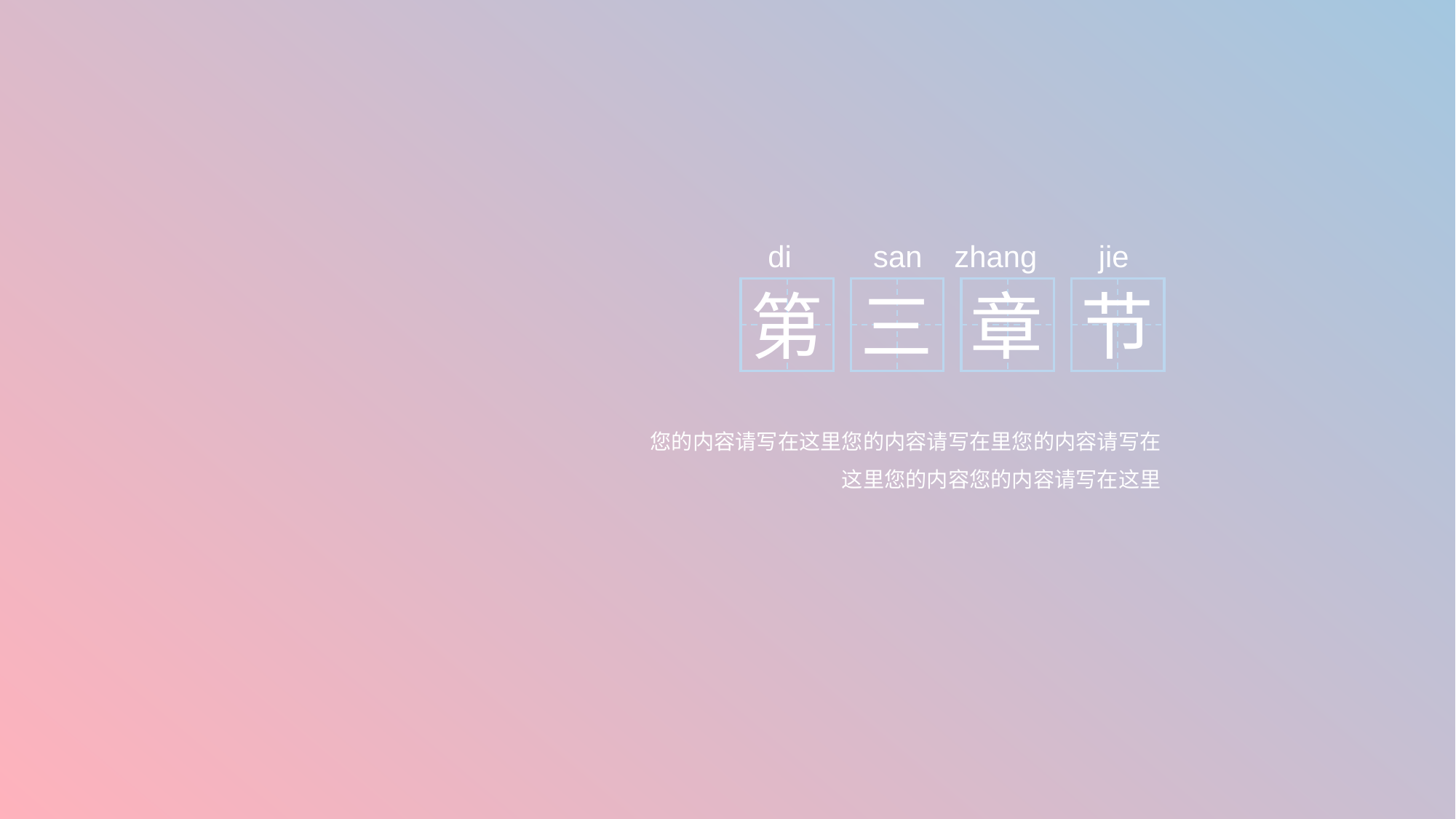

di
san
zhang
jie
第
三
章
节

您的内容请写在这里您的内容请写在里您的内容请写在这里您的内容您的内容请写在这里